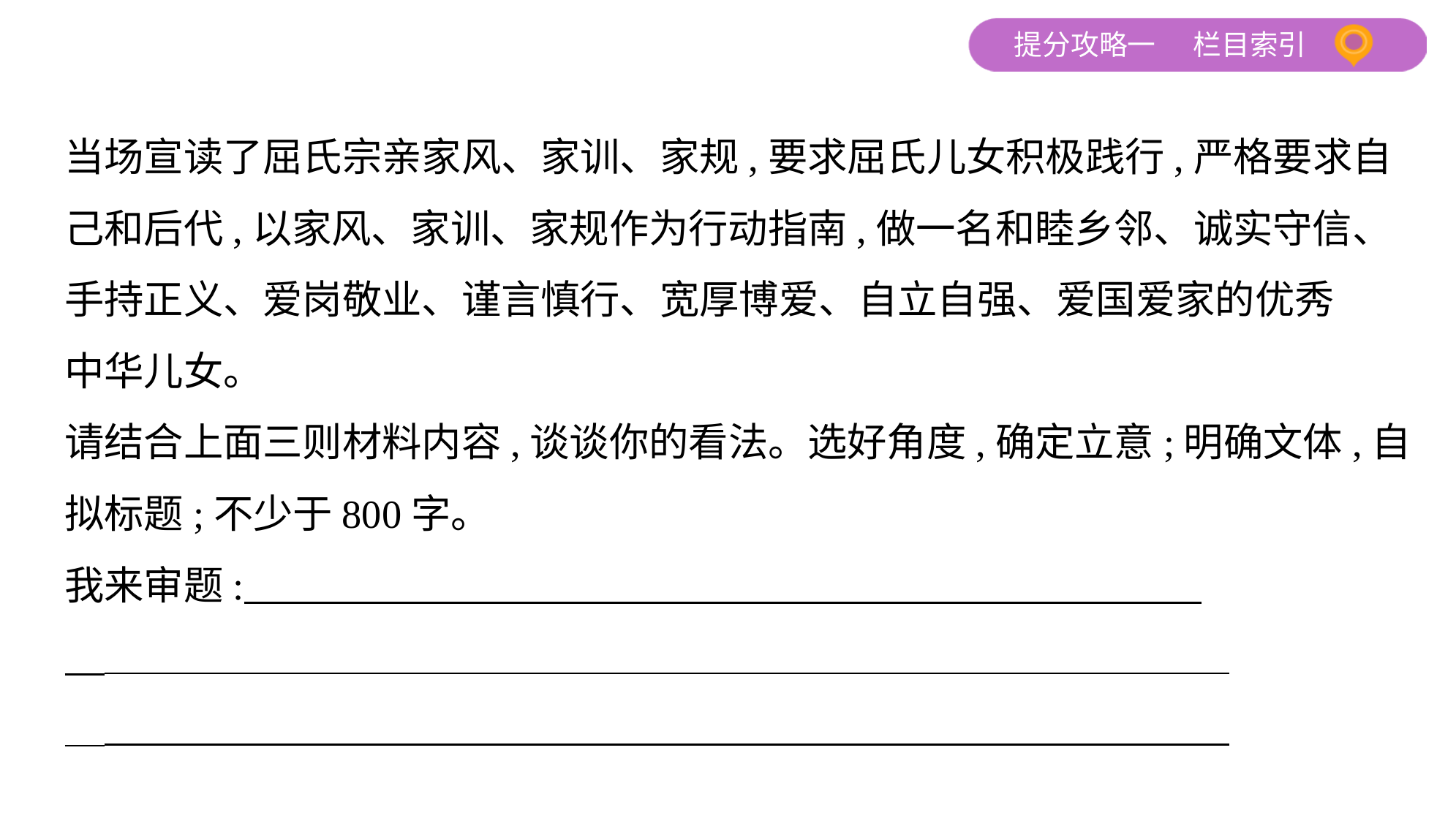

当场宣读了屈氏宗亲家风、家训、家规,要求屈氏儿女积极践行,严格要求自
己和后代,以家风、家训、家规作为行动指南,做一名和睦乡邻、诚实守信、
手持正义、爱岗敬业、谨言慎行、宽厚博爱、自立自强、爱国爱家的优秀
中华儿女。
请结合上面三则材料内容,谈谈你的看法。选好角度,确定立意;明确文体,自
拟标题;不少于800字。
我来审题: